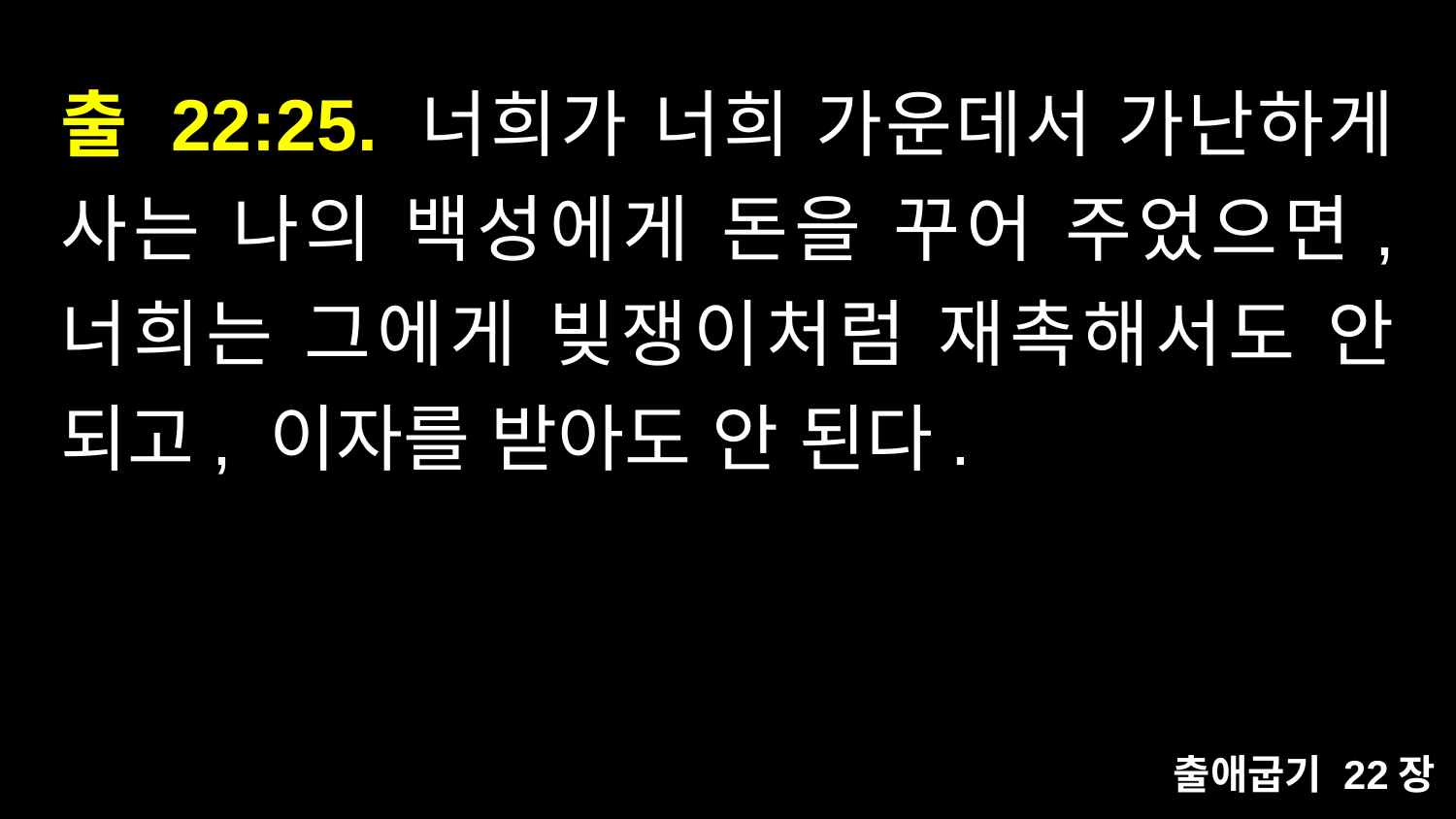

# 출 22:25. 너희가 너희 가운데서 가난하게 사는 나의 백성에게 돈을 꾸어 주었으면, 너희는 그에게 빚쟁이처럼 재촉해서도 안 되고, 이자를 받아도 안 된다.
출애굽기 22장